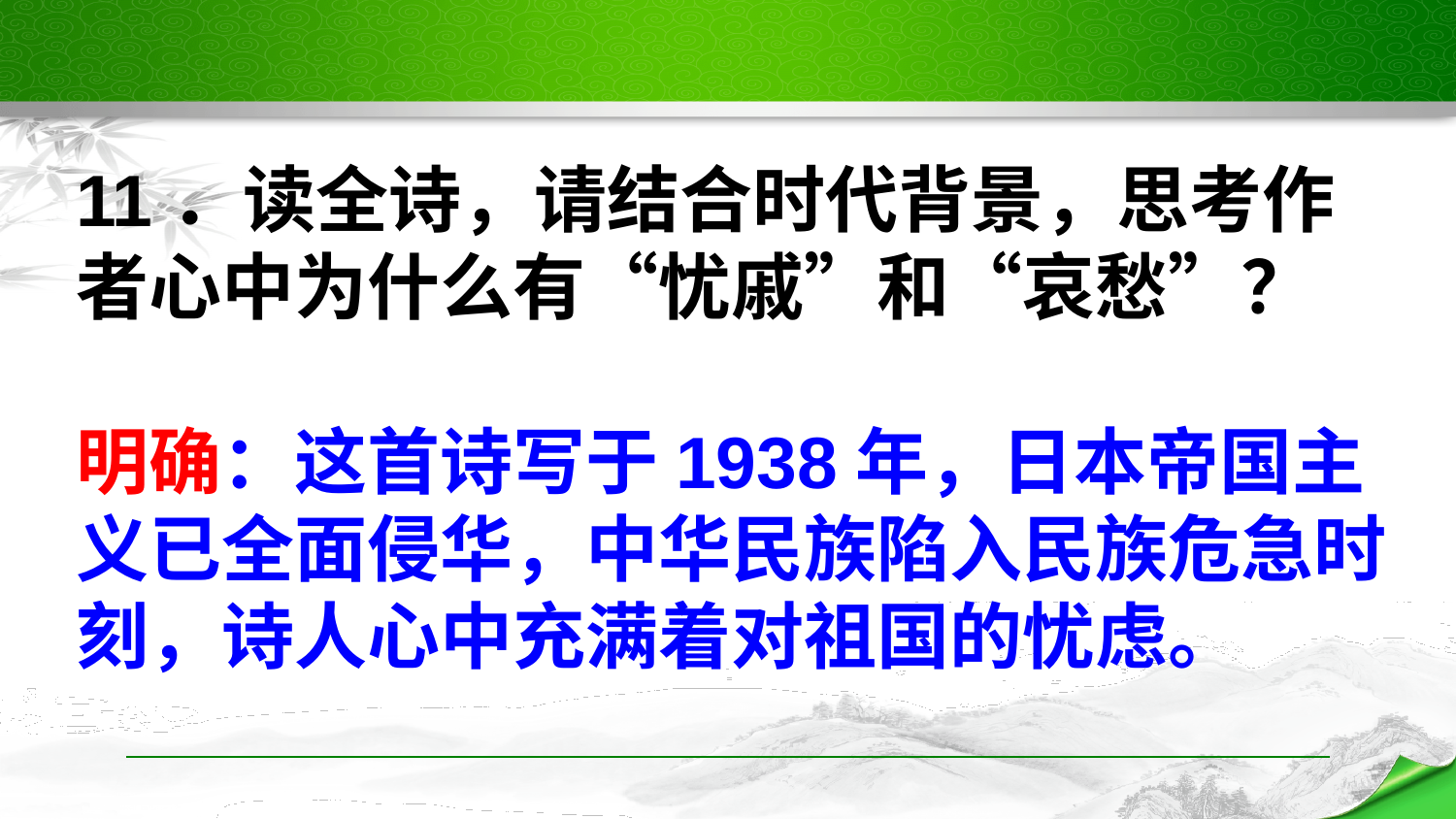

11．读全诗，请结合时代背景，思考作者心中为什么有“忧戚”和“哀愁”？

明确：这首诗写于1938年，日本帝国主义已全面侵华，中华民族陷入民族危急时刻，诗人心中充满着对祖国的忧虑。